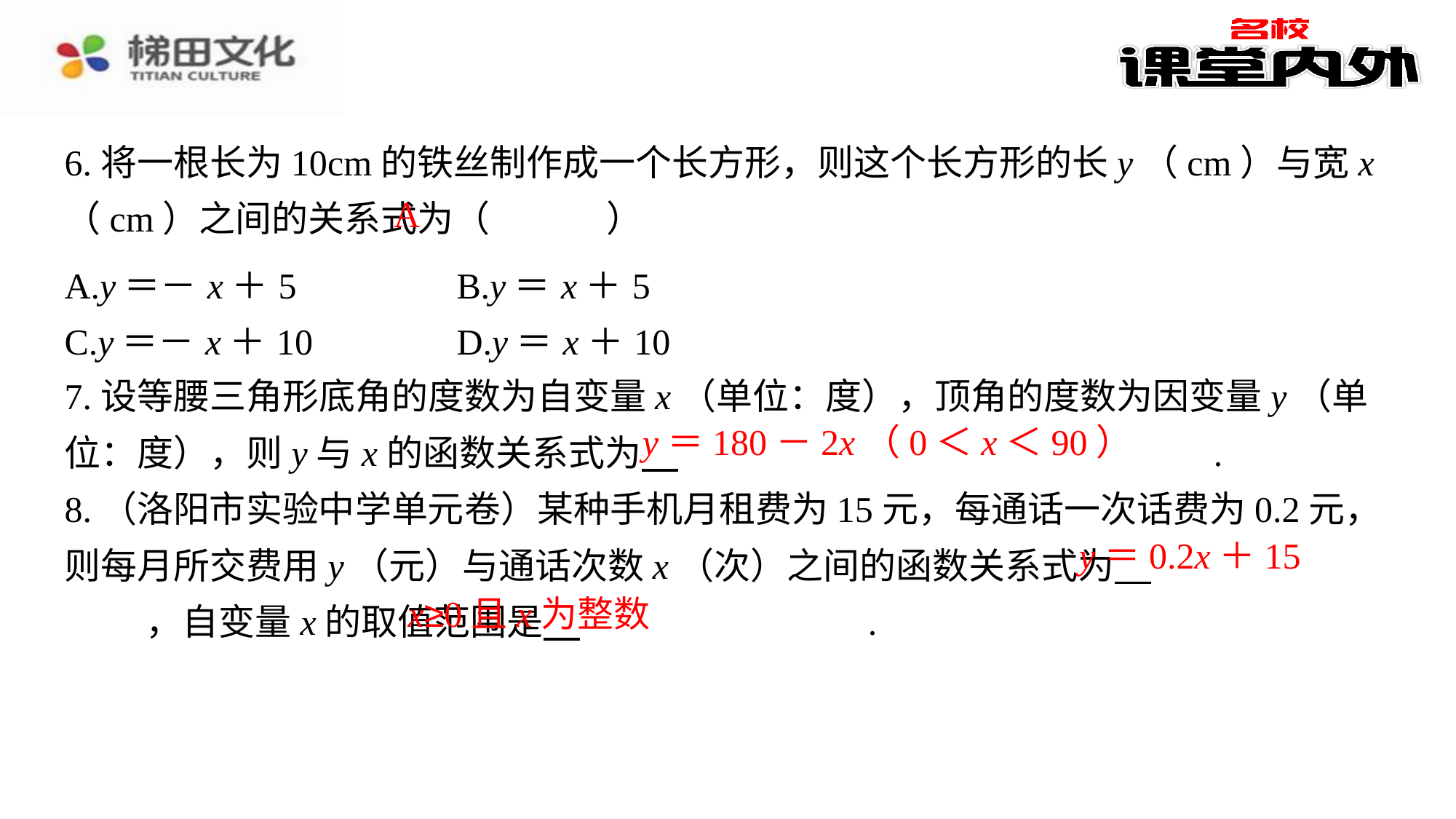

6.将一根长为10cm的铁丝制作成一个长方形，则这个长方形的长y（cm）与宽x（cm）之间的关系式为（　A　）
A
| A.y＝－x＋5 | B.y＝x＋5 |
| --- | --- |
| C.y＝－x＋10 | D.y＝x＋10 |
7.设等腰三角形底角的度数为自变量x（单位：度），顶角的度数为因变量y（单位：度），则y与x的函数关系式为 　y＝180－2x（0＜x＜90）　⁠.
8.（洛阳市实验中学单元卷）某种手机月租费为15元，每通话一次话费为0.2元，则每月所交费用y（元）与通话次数x（次）之间的函数关系式为 　y＝0.2x＋15　⁠，自变量x的取值范围是 　x≥0且x为整数　⁠.
y＝180－2x（0＜x＜90）
y＝0.2x＋15
x≥0且x为整数